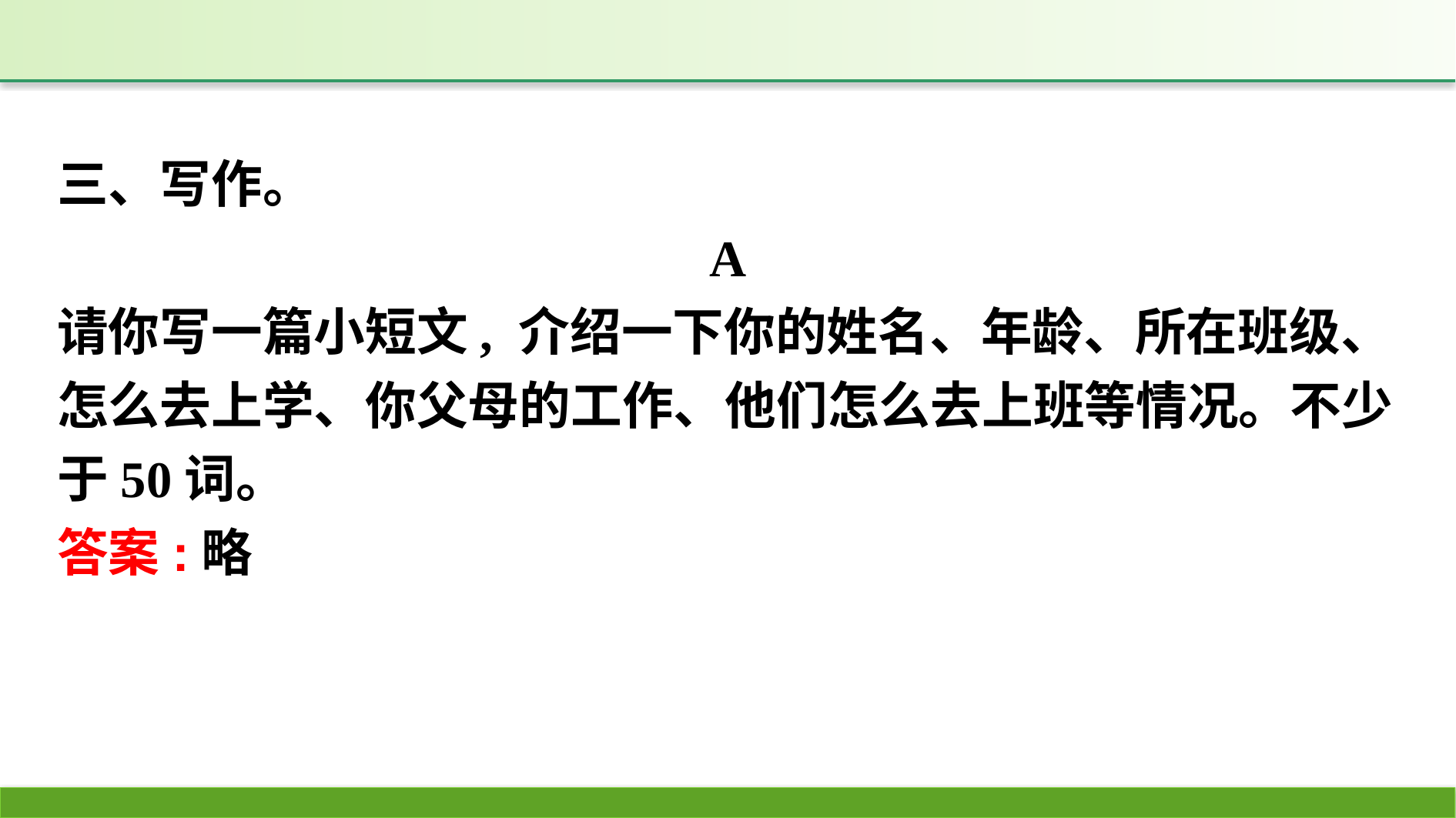

三、写作。
A
请你写一篇小短文, 介绍一下你的姓名、年龄、所在班级、怎么去上学、你父母的工作、他们怎么去上班等情况。不少于50词。
答案:略